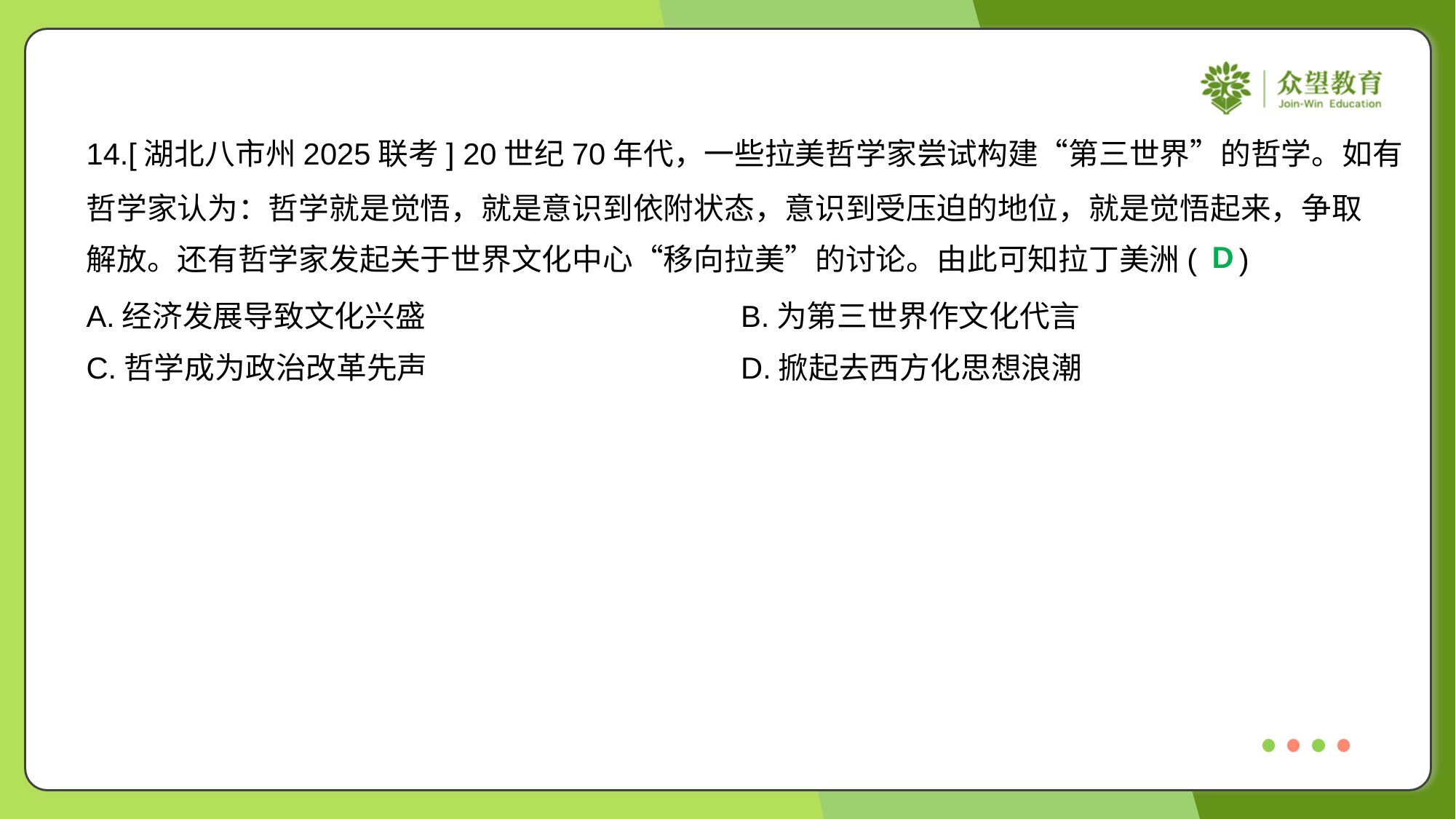

14.[湖北八市州2025联考] 20世纪70年代，一些拉美哲学家尝试构建“第三世界”的哲学。如有
哲学家认为：哲学就是觉悟，就是意识到依附状态，意识到受压迫的地位，就是觉悟起来，争取
解放。还有哲学家发起关于世界文化中心“移向拉美”的讨论。由此可知拉丁美洲(     )
D
A.经济发展导致文化兴盛	B.为第三世界作文化代言
C.哲学成为政治改革先声	D.掀起去西方化思想浪潮